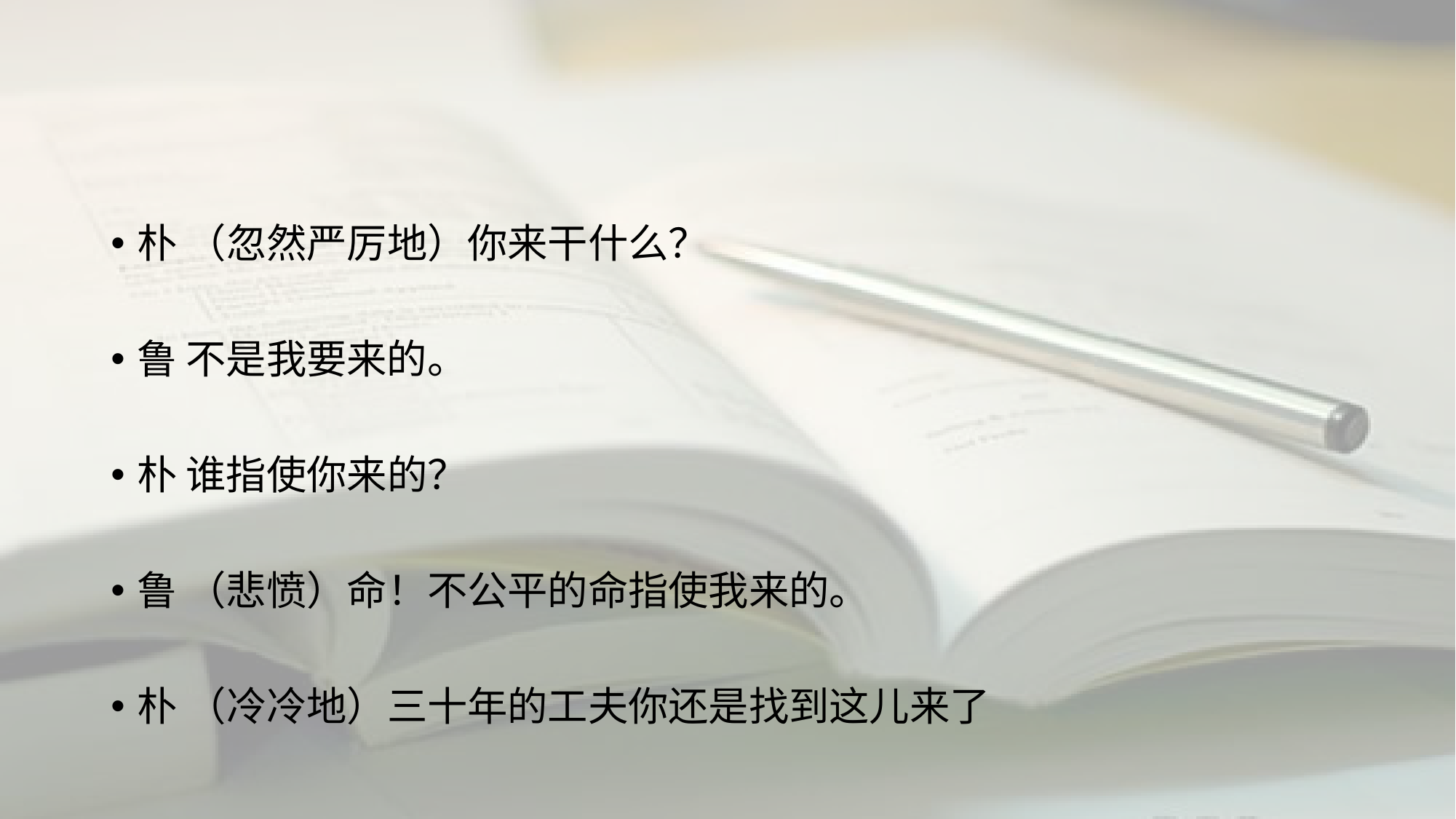

朴 （忽然严厉地）你来干什么？

鲁 不是我要来的。

朴 谁指使你来的？

鲁 （悲愤）命！不公平的命指使我来的。

朴 （冷冷地）三十年的工夫你还是找到这儿来了